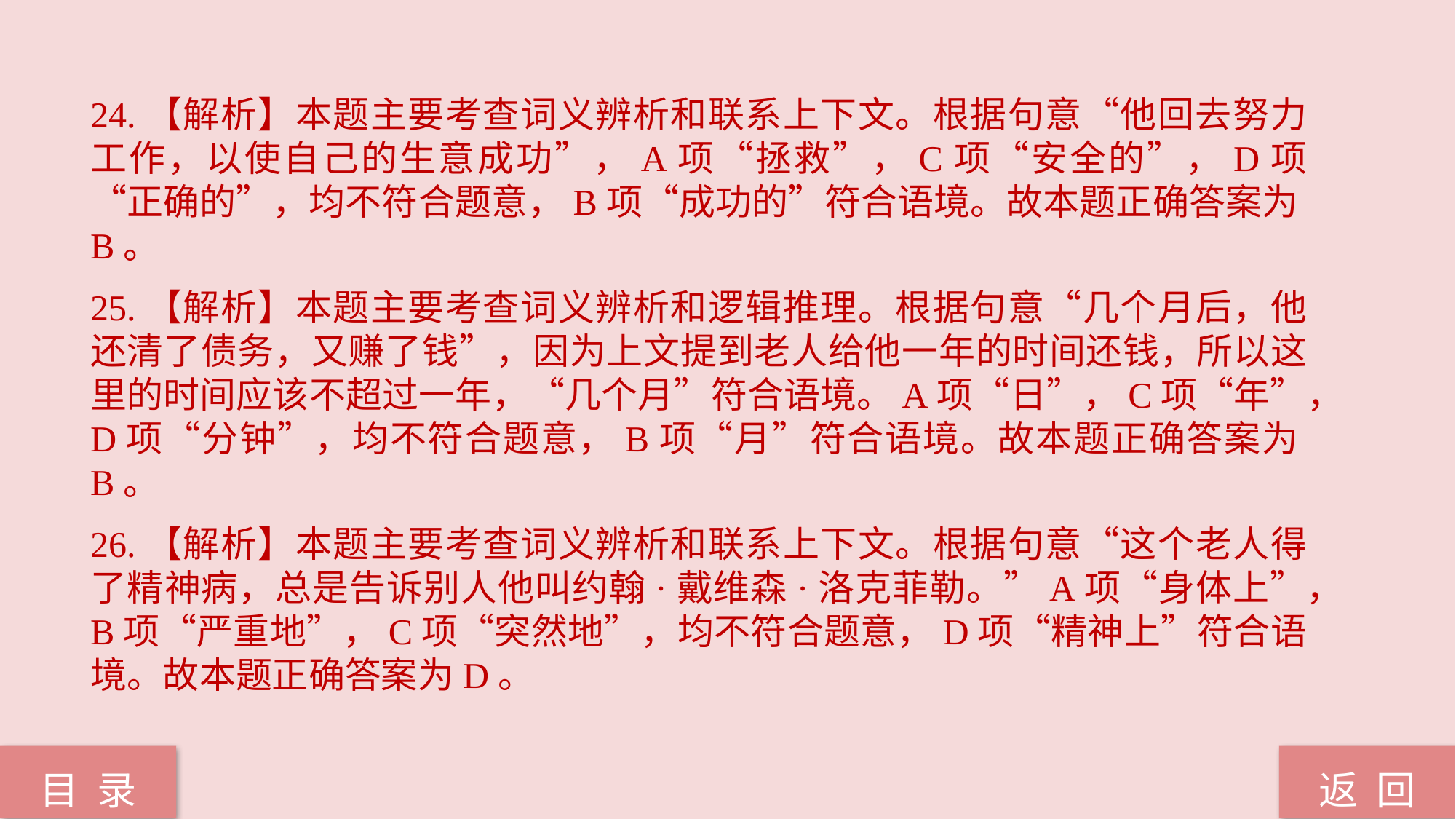

24.【解析】本题主要考查词义辨析和联系上下文。根据句意“他回去努力工作，以使自己的生意成功”，A项“拯救”，C项“安全的”，D项“正确的”，均不符合题意，B项“成功的”符合语境。故本题正确答案为B。
25.【解析】本题主要考查词义辨析和逻辑推理。根据句意“几个月后，他还清了债务，又赚了钱”，因为上文提到老人给他一年的时间还钱，所以这里的时间应该不超过一年，“几个月”符合语境。A项“日”，C项“年”，D项“分钟”，均不符合题意，B项“月”符合语境。故本题正确答案为B。
26.【解析】本题主要考查词义辨析和联系上下文。根据句意“这个老人得了精神病，总是告诉别人他叫约翰·戴维森·洛克菲勒。”A项“身体上”，B项“严重地”，C项“突然地”，均不符合题意，D项“精神上”符合语境。故本题正确答案为D。
返  回